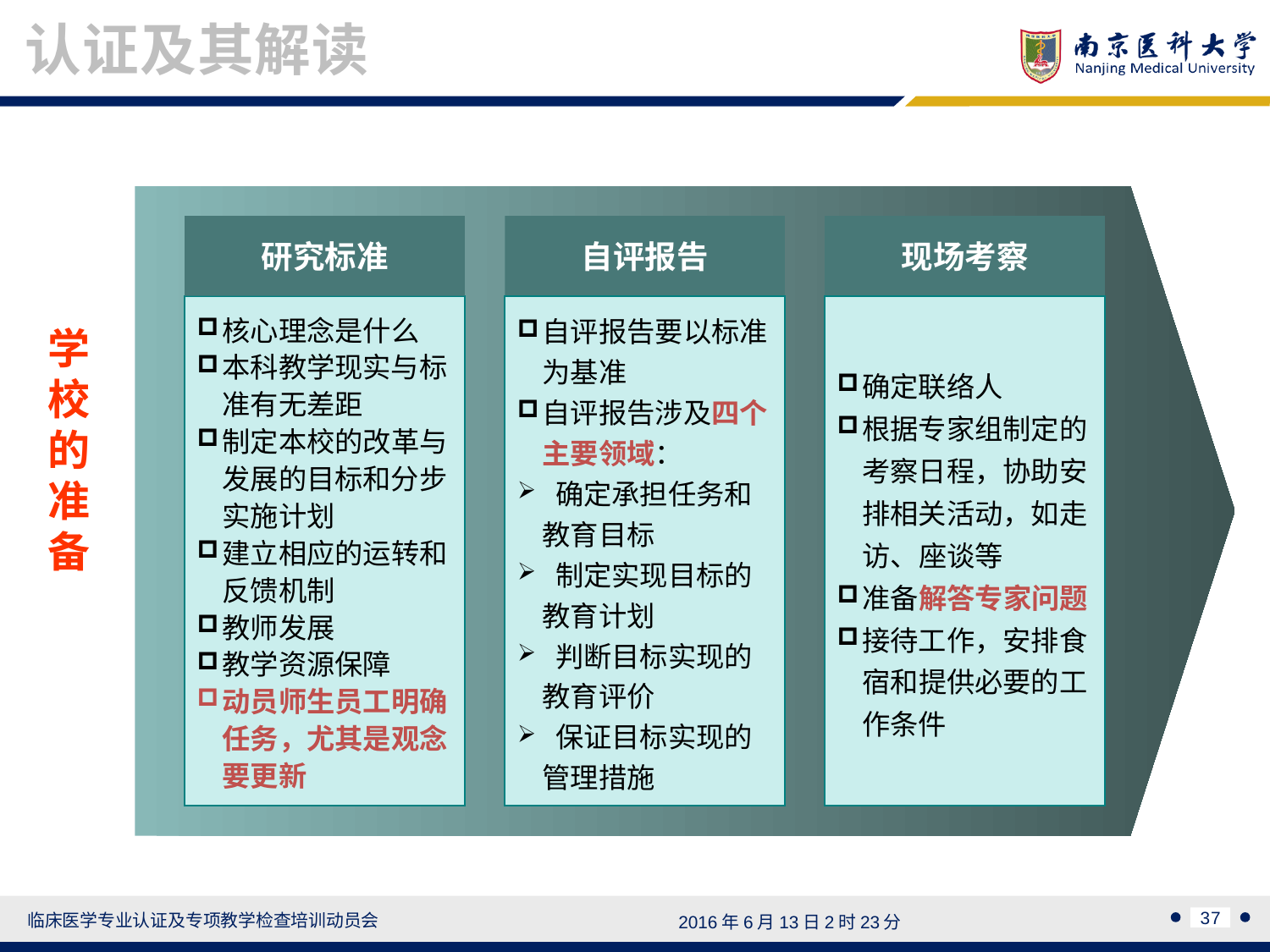

认证及其解读

研究标准
核心理念是什么
本科教学现实与标准有无差距
制定本校的改革与发展的目标和分步实施计划
建立相应的运转和反馈机制
教师发展
教学资源保障
动员师生员工明确任务，尤其是观念要更新
自评报告
自评报告要以标准为基准
自评报告涉及四个主要领域：
 确定承担任务和教育目标
 制定实现目标的教育计划
 判断目标实现的教育评价
 保证目标实现的管理措施
现场考察
确定联络人
根据专家组制定的考察日程，协助安排相关活动，如走访、座谈等
准备解答专家问题
接待工作，安排食宿和提供必要的工作条件
学校的准备